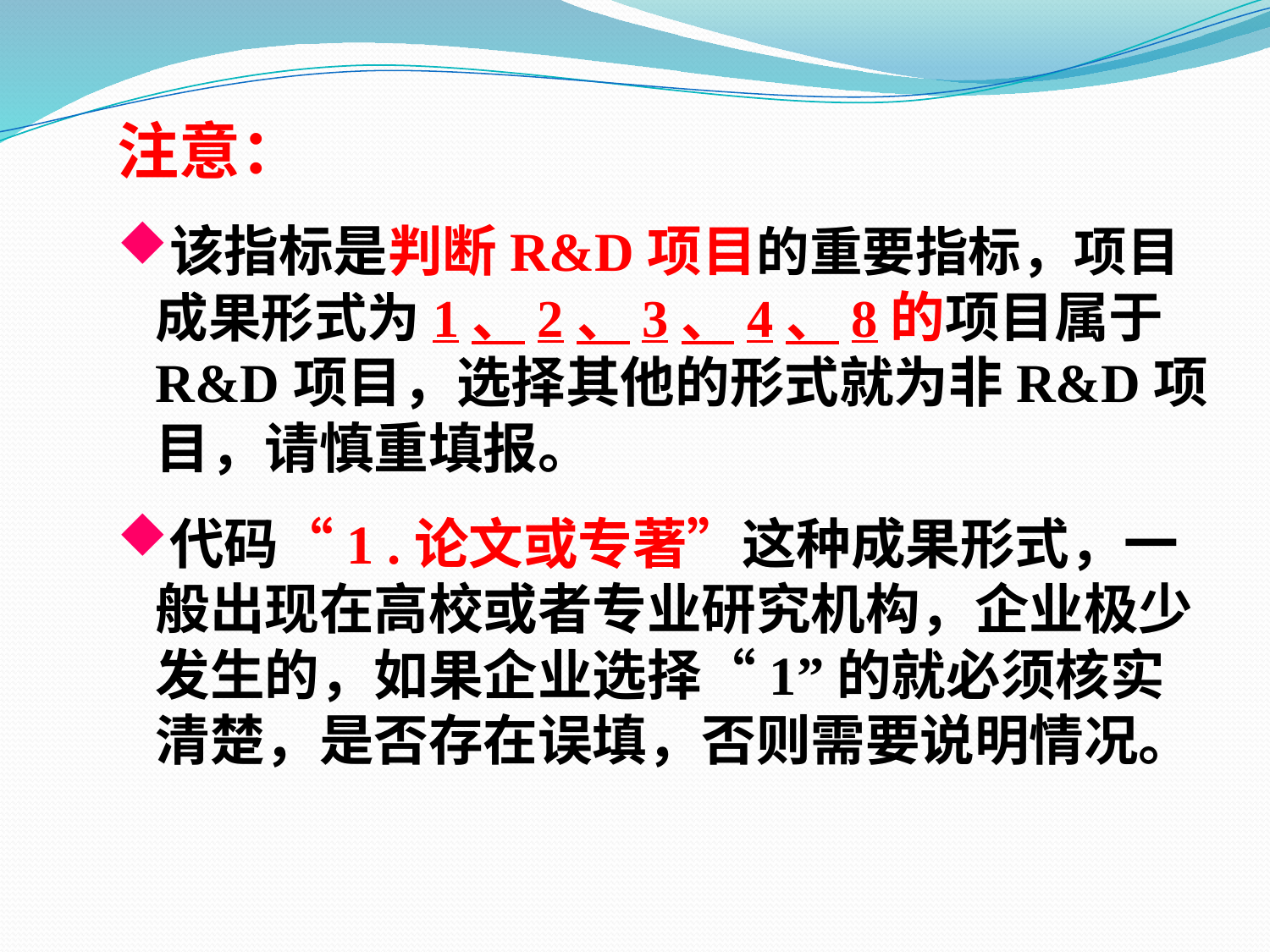

注意：
该指标是判断R&D项目的重要指标，项目成果形式为1、2、3、4、8的项目属于R&D项目，选择其他的形式就为非R&D项目，请慎重填报。
代码“1 .论文或专著”这种成果形式，一般出现在高校或者专业研究机构，企业极少发生的，如果企业选择“1”的就必须核实清楚，是否存在误填，否则需要说明情况。
46